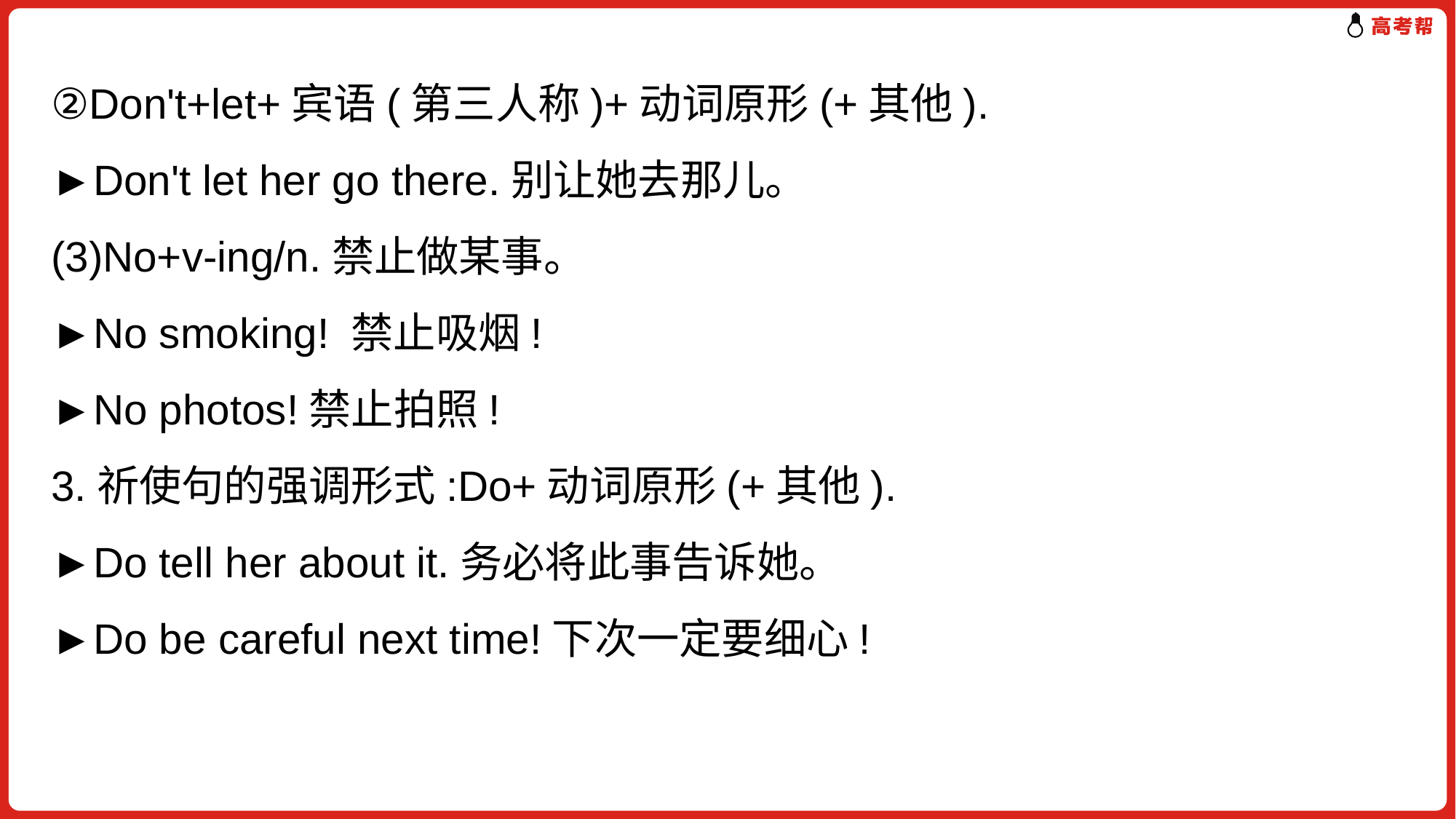

②Don't+let+宾语(第三人称)+动词原形(+其他).
►Don't let her go there.别让她去那儿。
(3)No+v-ing/n.禁止做某事。
►No smoking! 禁止吸烟!
►No photos!禁止拍照!
3.祈使句的强调形式:Do+动词原形(+其他).
►Do tell her about it.务必将此事告诉她。
►Do be careful next time!下次一定要细心!